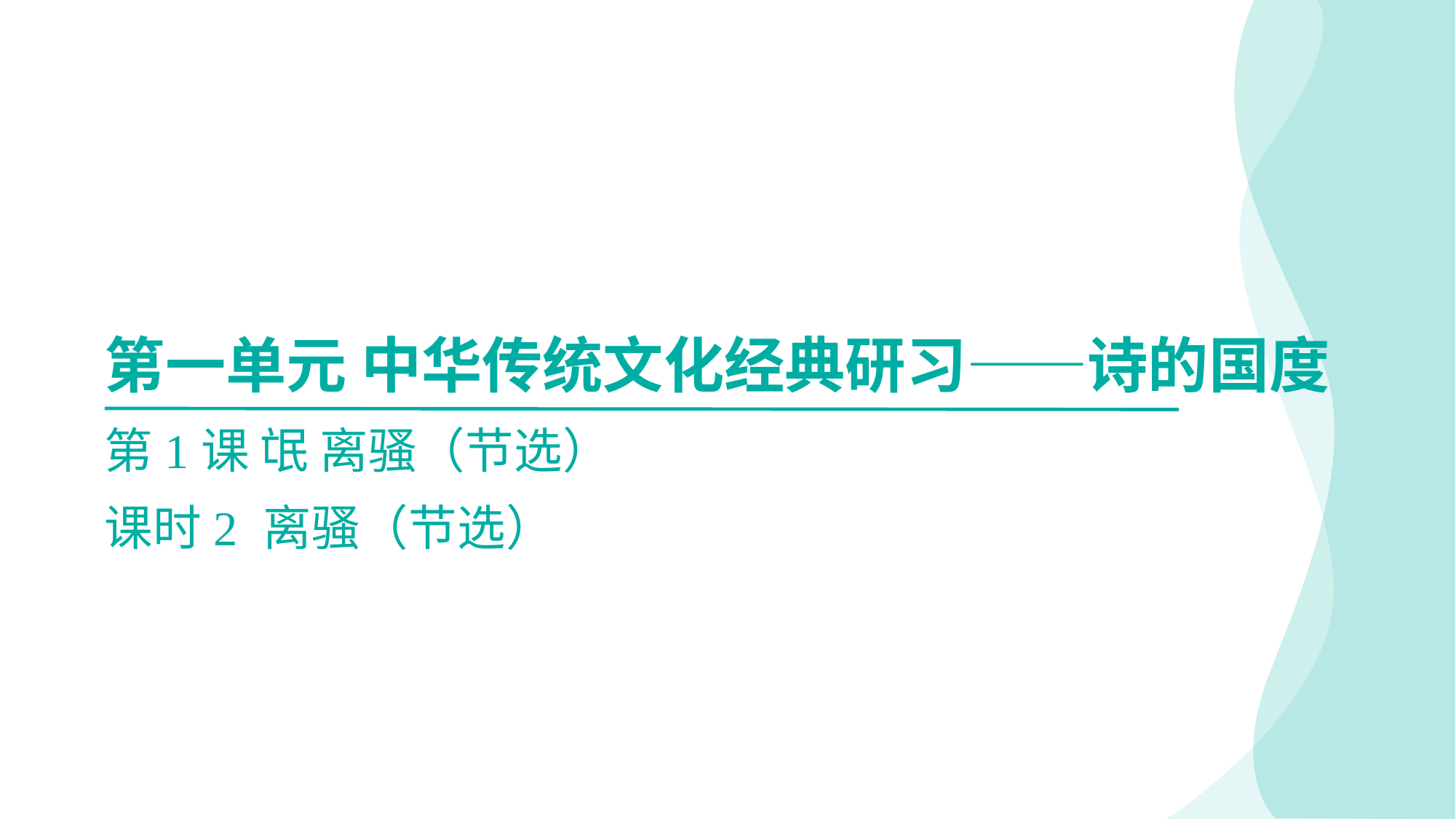

第一单元 中华传统文化经典研习——诗的国度

第1课 氓 离骚（节选）
课时2 离骚（节选）